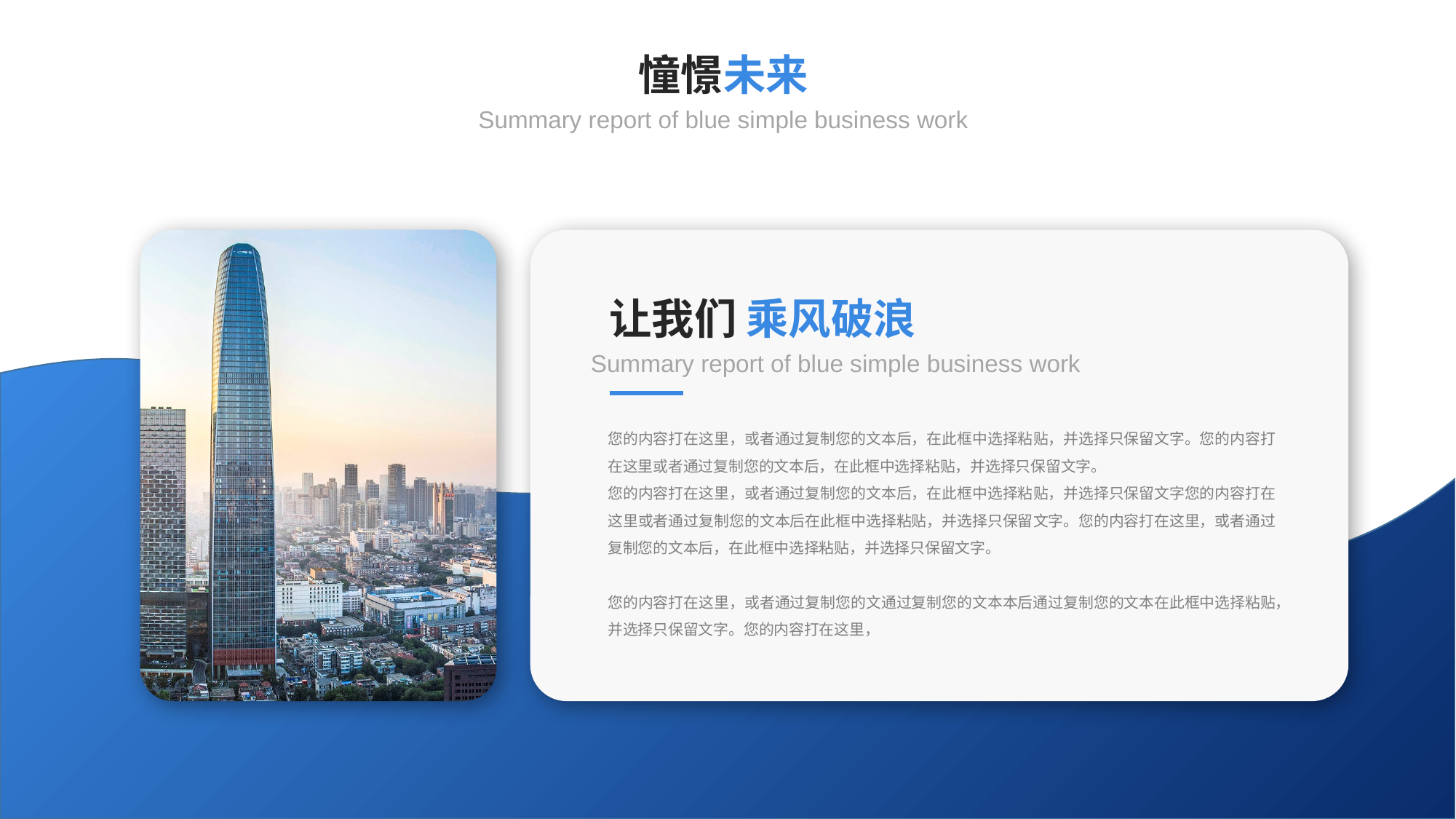

憧憬未来
Summary report of blue simple business work

让我们 乘风破浪
Summary report of blue simple business work

您的内容打在这里，或者通过复制您的文本后，在此框中选择粘贴，并选择只保留文字。您的内容打在这里或者通过复制您的文本后，在此框中选择粘贴，并选择只保留文字。
您的内容打在这里，或者通过复制您的文本后，在此框中选择粘贴，并选择只保留文字您的内容打在这里或者通过复制您的文本后在此框中选择粘贴，并选择只保留文字。您的内容打在这里，或者通过复制您的文本后，在此框中选择粘贴，并选择只保留文字。

您的内容打在这里，或者通过复制您的文通过复制您的文本本后通过复制您的文本在此框中选择粘贴，并选择只保留文字。您的内容打在这里，